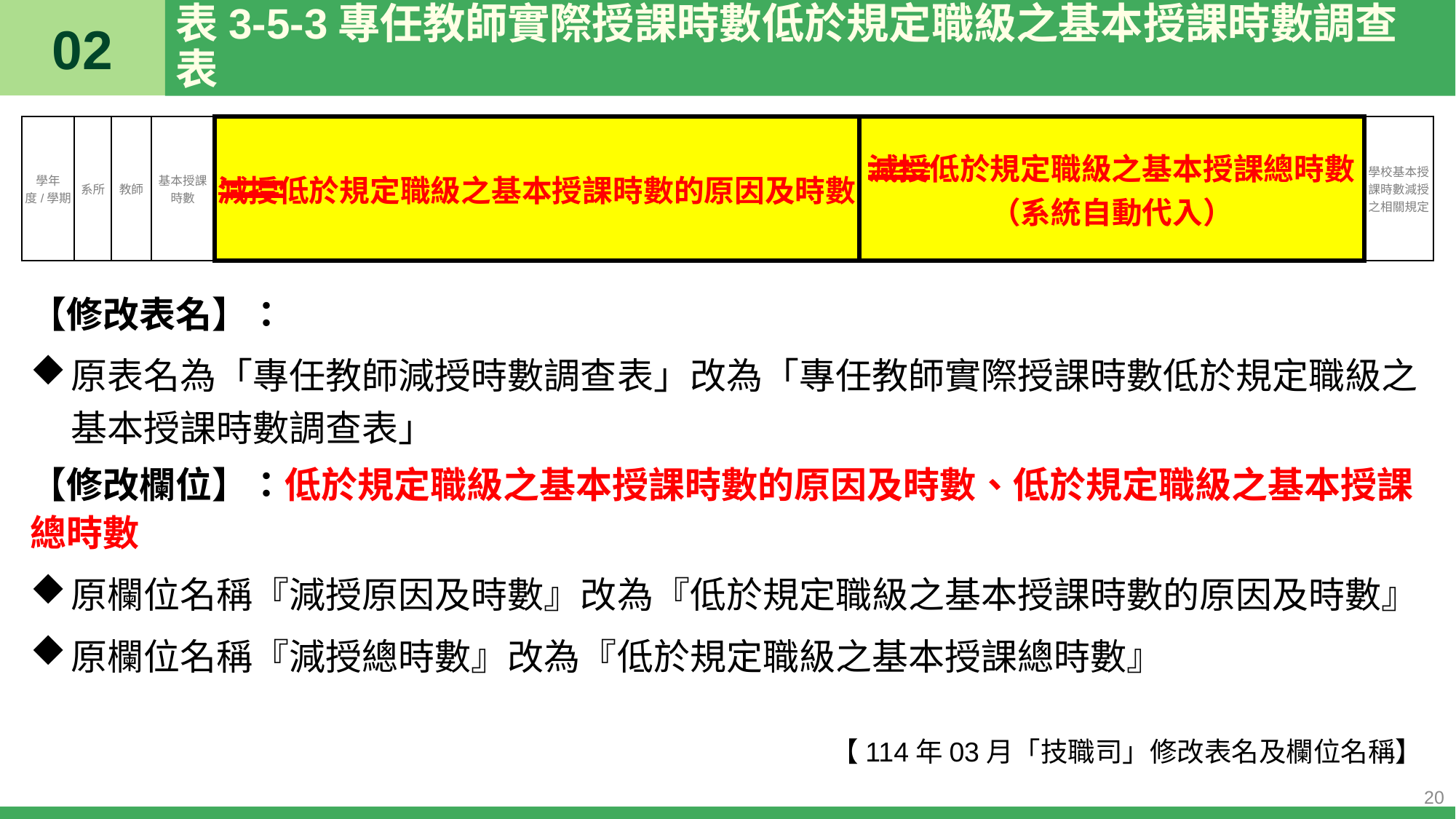

02
# 表3-5-3專任教師實際授課時數低於規定職級之基本授課時數調查表
| 學年度/學期 | 系所 | 教師 | 基本授課時數 | 減授低於規定職級之基本授課時數的原因及時數 | 減授低於規定職級之基本授課總時數 （系統自動代入） | 學校基本授課時數減授之相關規定 |
| --- | --- | --- | --- | --- | --- | --- |
【修改表名】：
原表名為「專任教師減授時數調查表」改為「專任教師實際授課時數低於規定職級之基本授課時數調查表」
【修改欄位】：低於規定職級之基本授課時數的原因及時數、低於規定職級之基本授課總時數
原欄位名稱『減授原因及時數』改為『低於規定職級之基本授課時數的原因及時數』
原欄位名稱『減授總時數』改為『低於規定職級之基本授課總時數』

【114年03月「技職司」修改表名及欄位名稱】
20